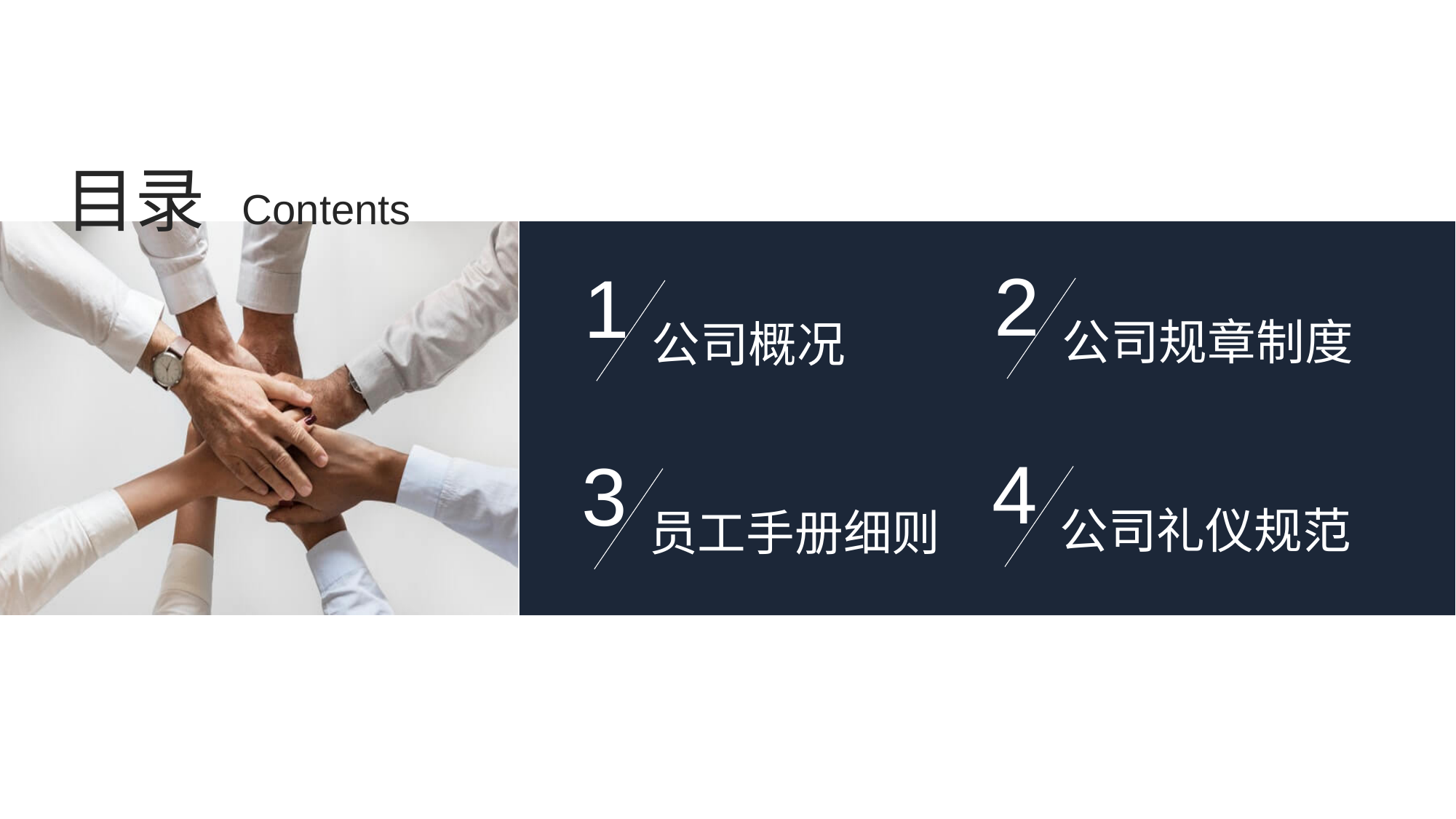

目录 Contents
2
公司规章制度

1
公司概况
4
公司礼仪规范
3
员工手册细则